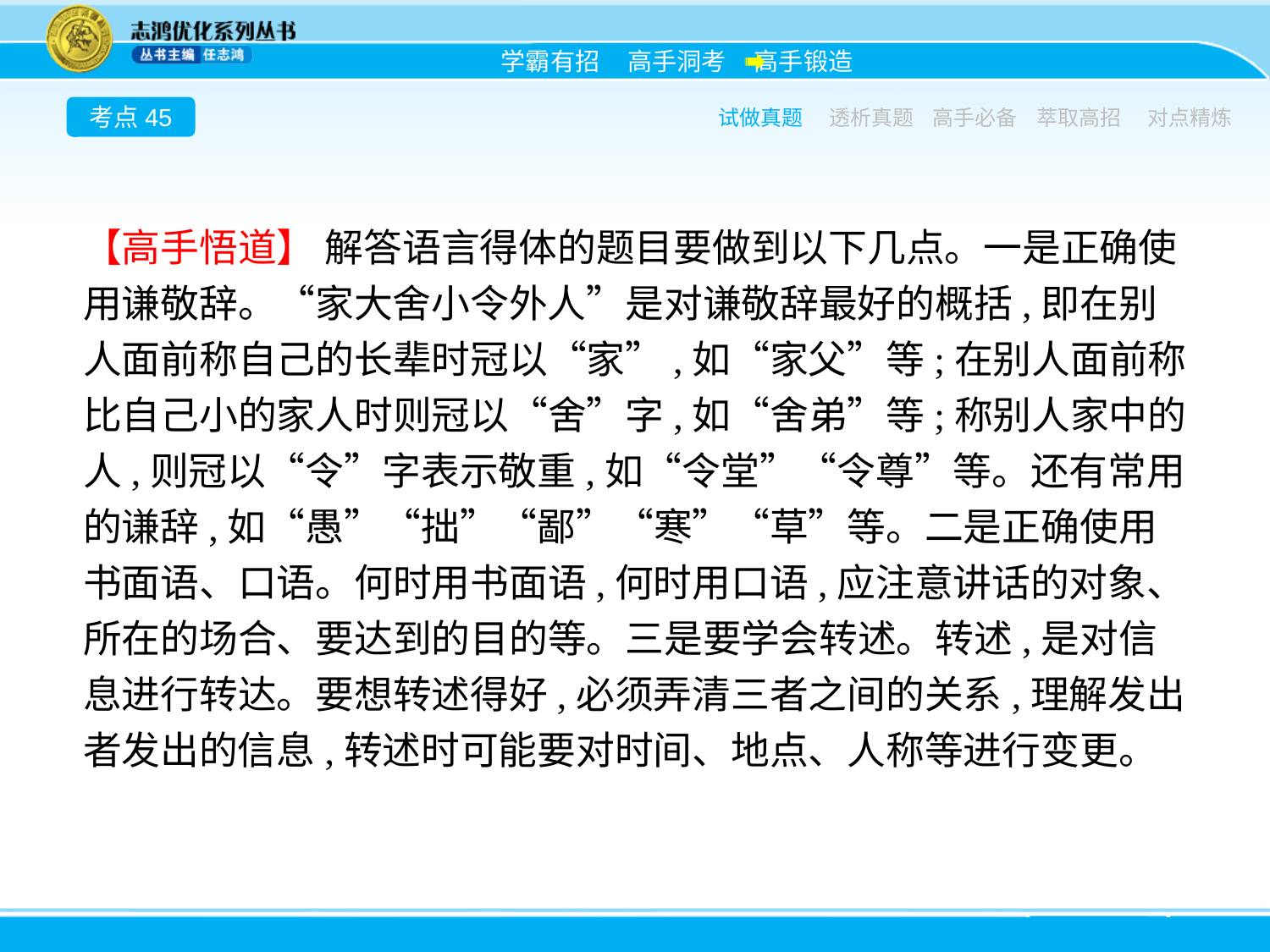

考点45
试做真题
透析真题
高手必备
萃取高招
对点精炼
【高手悟道】 解答语言得体的题目要做到以下几点。一是正确使用谦敬辞。“家大舍小令外人”是对谦敬辞最好的概括,即在别人面前称自己的长辈时冠以“家”,如“家父”等;在别人面前称比自己小的家人时则冠以“舍”字,如“舍弟”等;称别人家中的人,则冠以“令”字表示敬重,如“令堂”“令尊”等。还有常用的谦辞,如“愚”“拙”“鄙”“寒”“草”等。二是正确使用书面语、口语。何时用书面语,何时用口语,应注意讲话的对象、所在的场合、要达到的目的等。三是要学会转述。转述,是对信息进行转达。要想转述得好,必须弄清三者之间的关系,理解发出者发出的信息,转述时可能要对时间、地点、人称等进行变更。